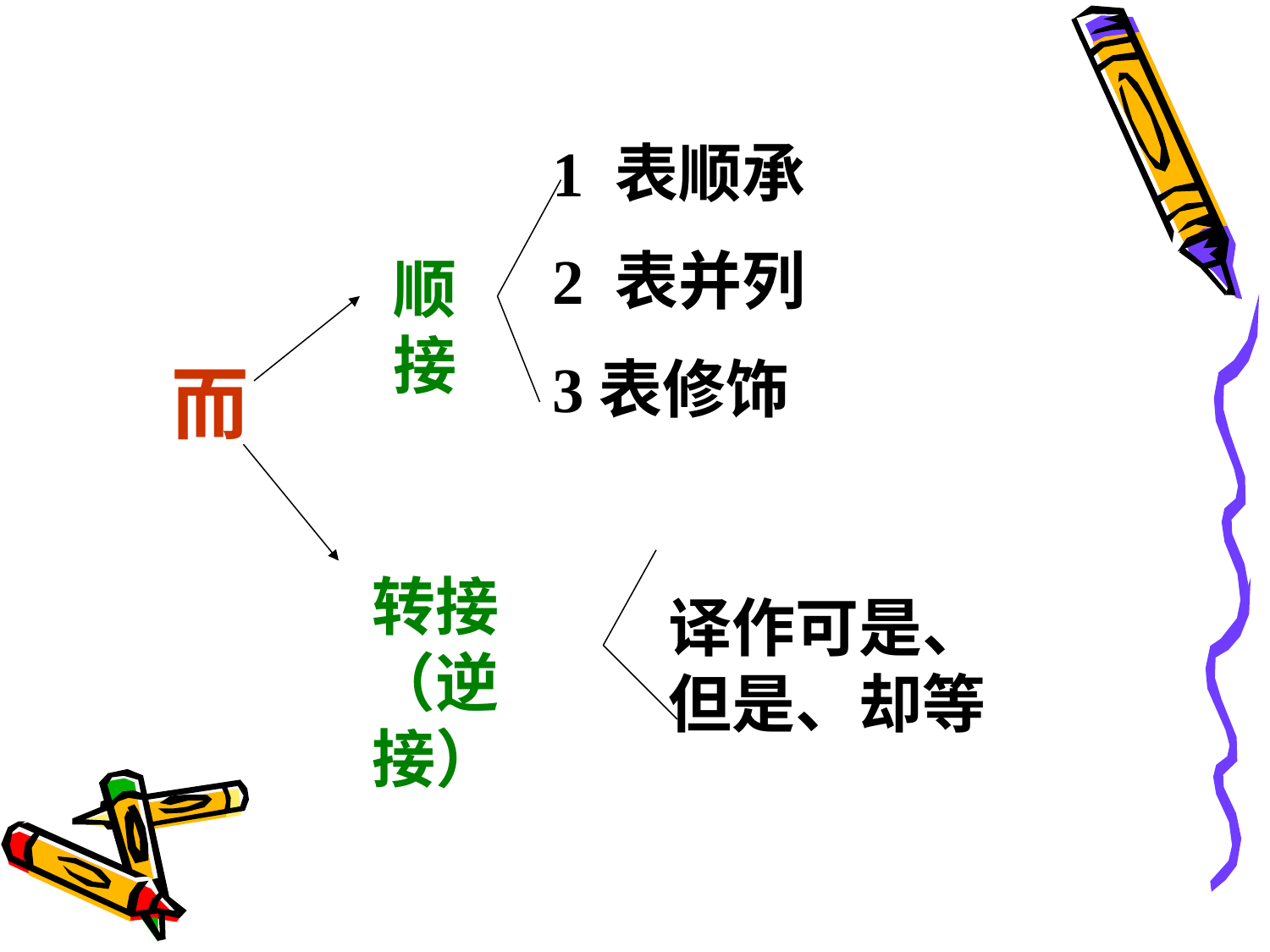

1 表顺承
2 表并列
3表修饰

顺接

而

转接（逆接）
译作可是、但是、却等